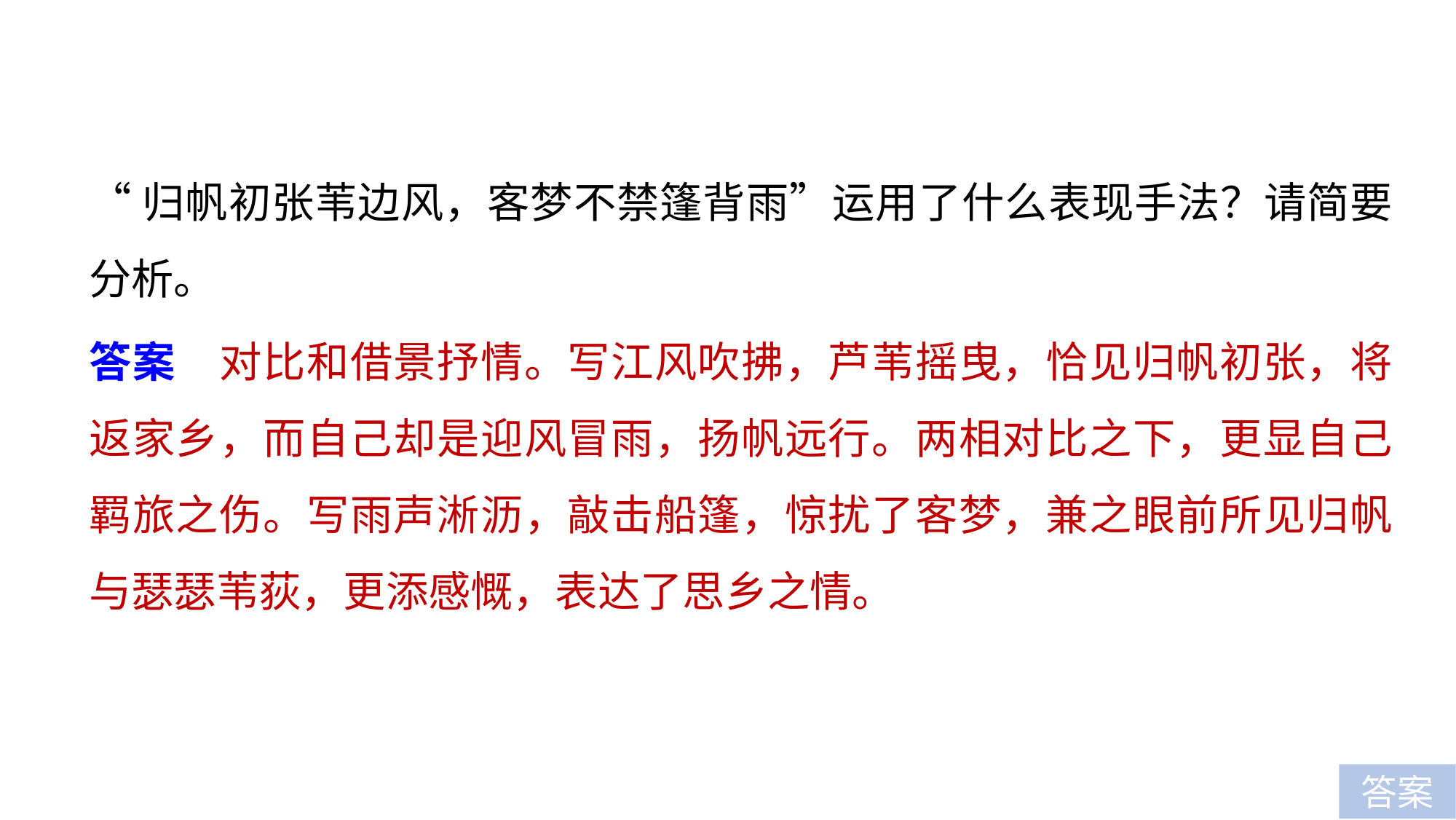

“归帆初张苇边风，客梦不禁篷背雨”运用了什么表现手法？请简要分析。
答案　对比和借景抒情。写江风吹拂，芦苇摇曳，恰见归帆初张，将返家乡，而自己却是迎风冒雨，扬帆远行。两相对比之下，更显自己羁旅之伤。写雨声淅沥，敲击船篷，惊扰了客梦，兼之眼前所见归帆与瑟瑟苇荻，更添感慨，表达了思乡之情。
答案